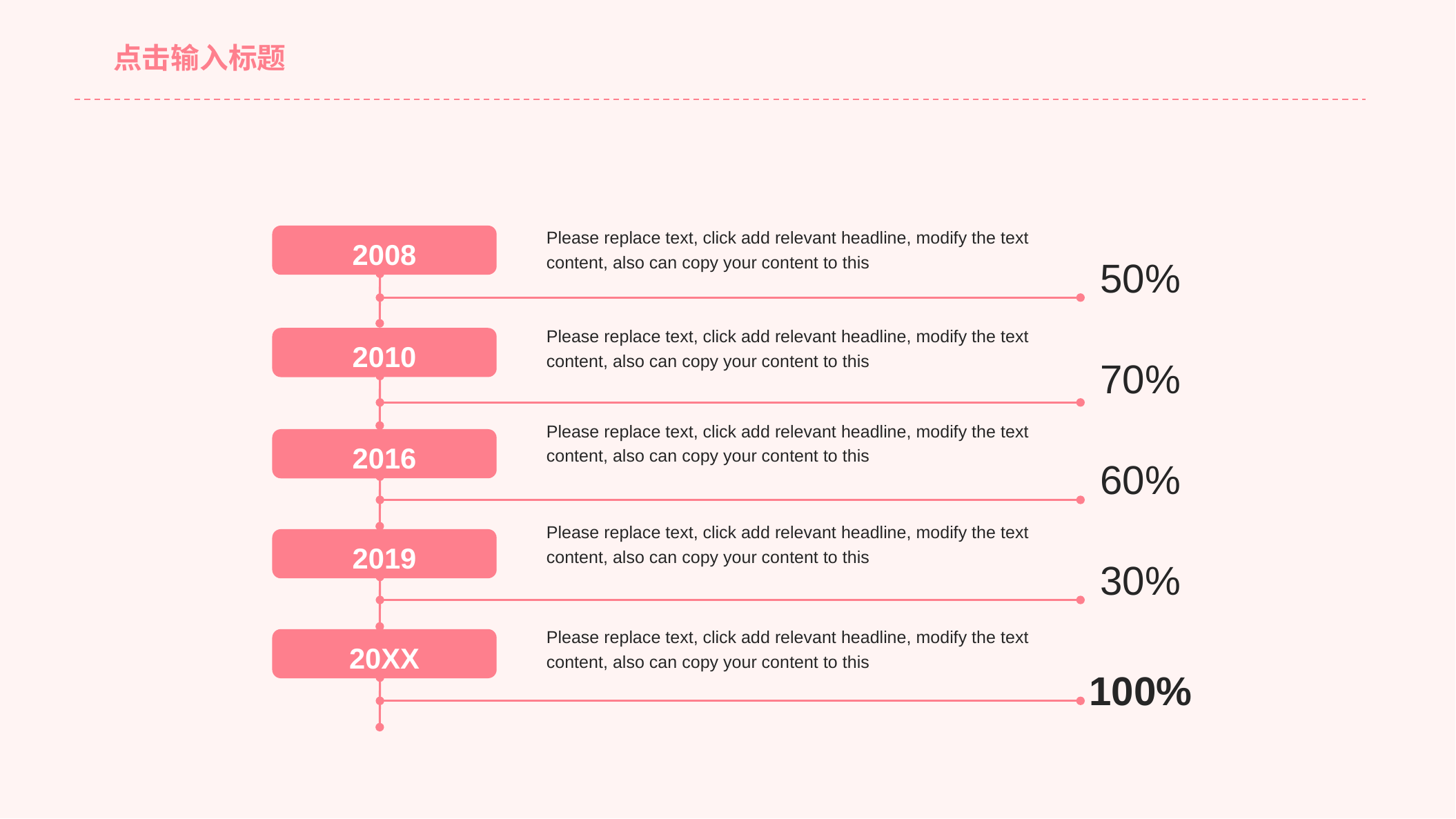

点击输入标题
#
Please replace text, click add relevant headline, modify the text content, also can copy your content to this
2008
50%
Please replace text, click add relevant headline, modify the text content, also can copy your content to this
2010
70%
Please replace text, click add relevant headline, modify the text content, also can copy your content to this
2016
60%
Please replace text, click add relevant headline, modify the text content, also can copy your content to this
2019
30%
Please replace text, click add relevant headline, modify the text content, also can copy your content to this
20XX
100%